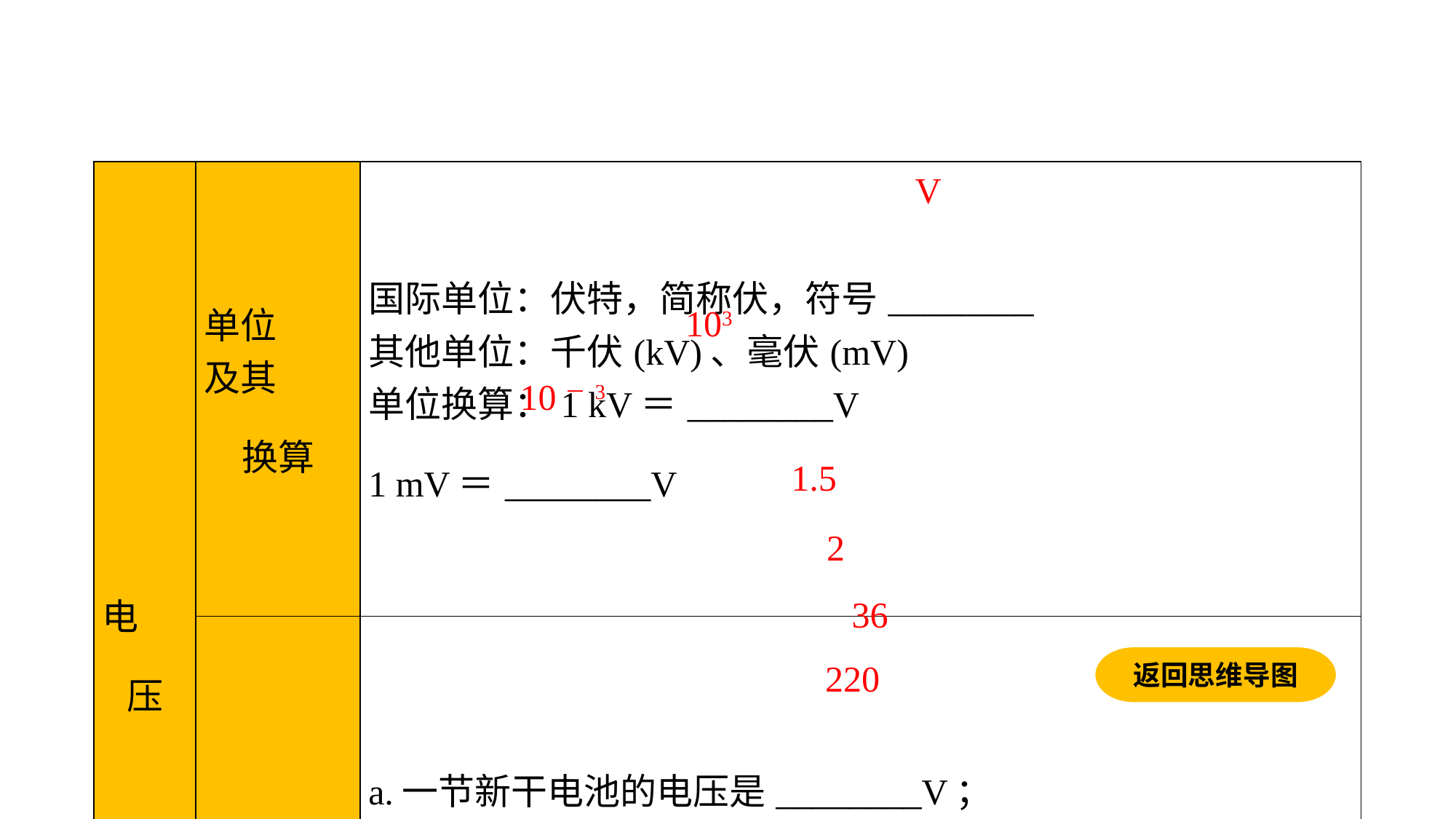

| 电 压 | 单位 及其 换算 | 国际单位：伏特，简称伏，符号\_\_\_\_\_\_\_\_ 其他单位：千伏(kV)、毫伏(mV) 单位换算：1 kV＝\_\_\_\_\_\_\_\_V 1 mV＝\_\_\_\_\_\_\_\_V |
| --- | --- | --- |
|  | 常见 电压 | a.一节新干电池的电压是\_\_\_\_\_\_\_\_V； b．一节新蓄电池的电压是\_\_\_\_\_\_\_\_V； c．人体的安全电压是不高于\_\_\_\_\_\_\_\_V； d．我国家庭电路的电压是\_\_\_\_\_\_\_\_V |
V
103
 10－3
1.5
2
36
返回思维导图
220